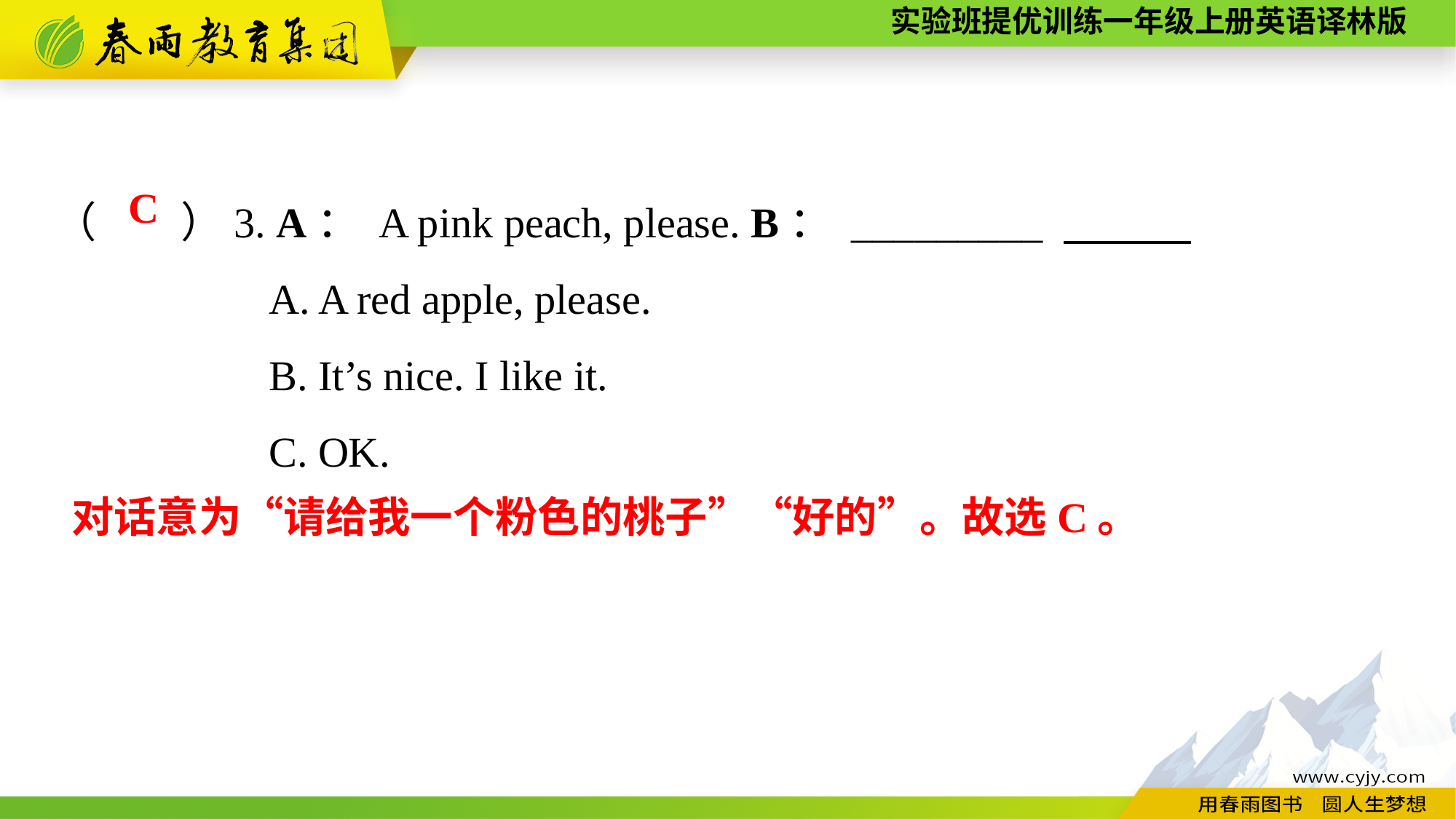

（　　）3. A： A pink peach, please. B： _________
A. A red apple, please.
B. It’s nice. I like it.
C. OK.
C
对话意为“请给我一个粉色的桃子”“好的”。故选C。